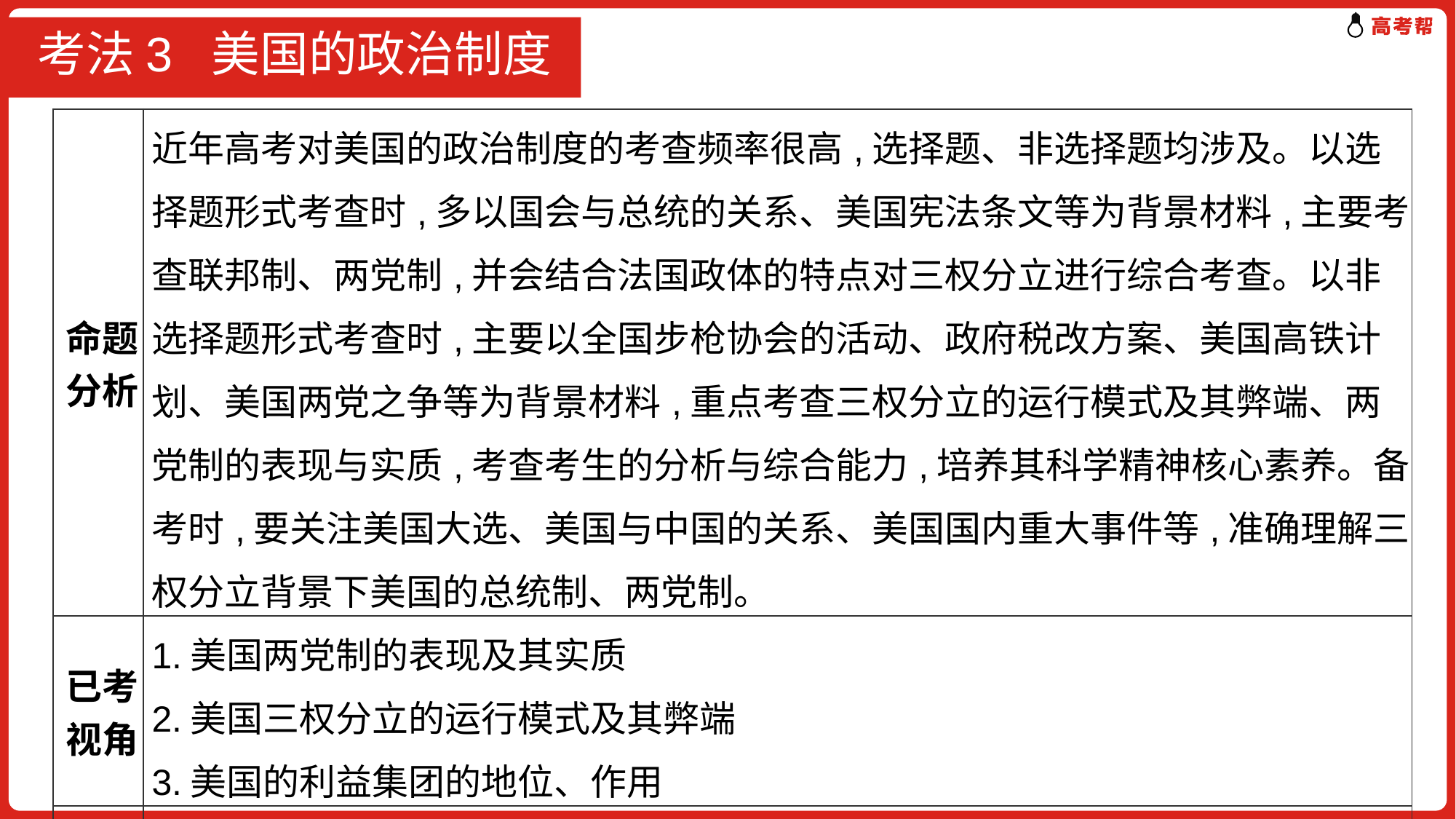

# 考法3  美国的政治制度
| 命题分析 | 近年高考对美国的政治制度的考查频率很高,选择题、非选择题均涉及。以选择题形式考查时,多以国会与总统的关系、美国宪法条文等为背景材料,主要考查联邦制、两党制,并会结合法国政体的特点对三权分立进行综合考查。以非选择题形式考查时,主要以全国步枪协会的活动、政府税改方案、美国高铁计划、美国两党之争等为背景材料,重点考查三权分立的运行模式及其弊端、两党制的表现与实质,考查考生的分析与综合能力,培养其科学精神核心素养。备考时,要关注美国大选、美国与中国的关系、美国国内重大事件等,准确理解三权分立背景下美国的总统制、两党制。 |
| --- | --- |
| 已考视角 | 1.美国两党制的表现及其实质 2.美国三权分立的运行模式及其弊端 3.美国的利益集团的地位、作用 |
| 预测视角 | 1.美国的两党制及其实质 2.美国的三权分立 |